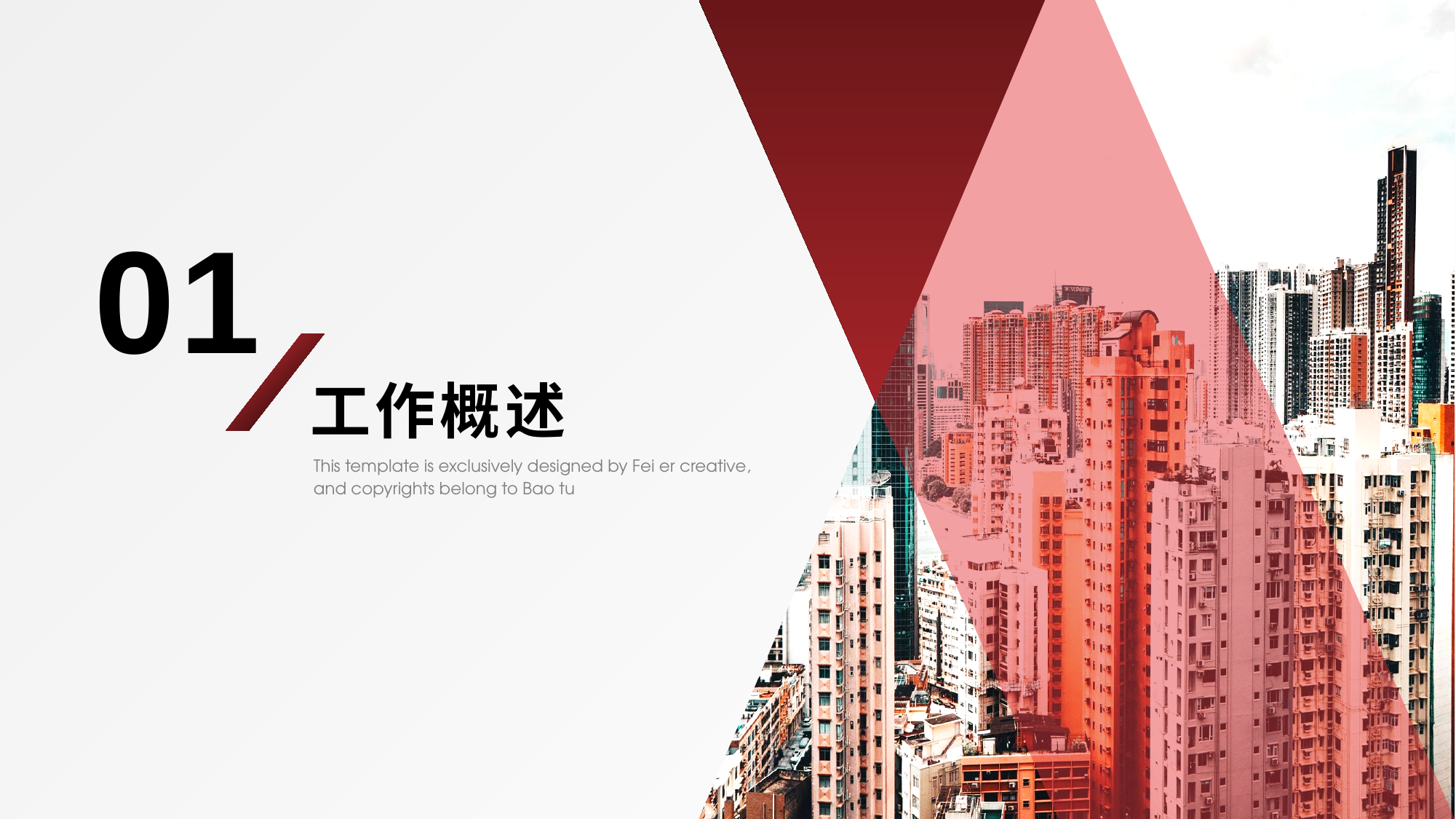

01

工作概述
This template is exclusively designed by Fei er creative, and copyrights belong to Bao tu